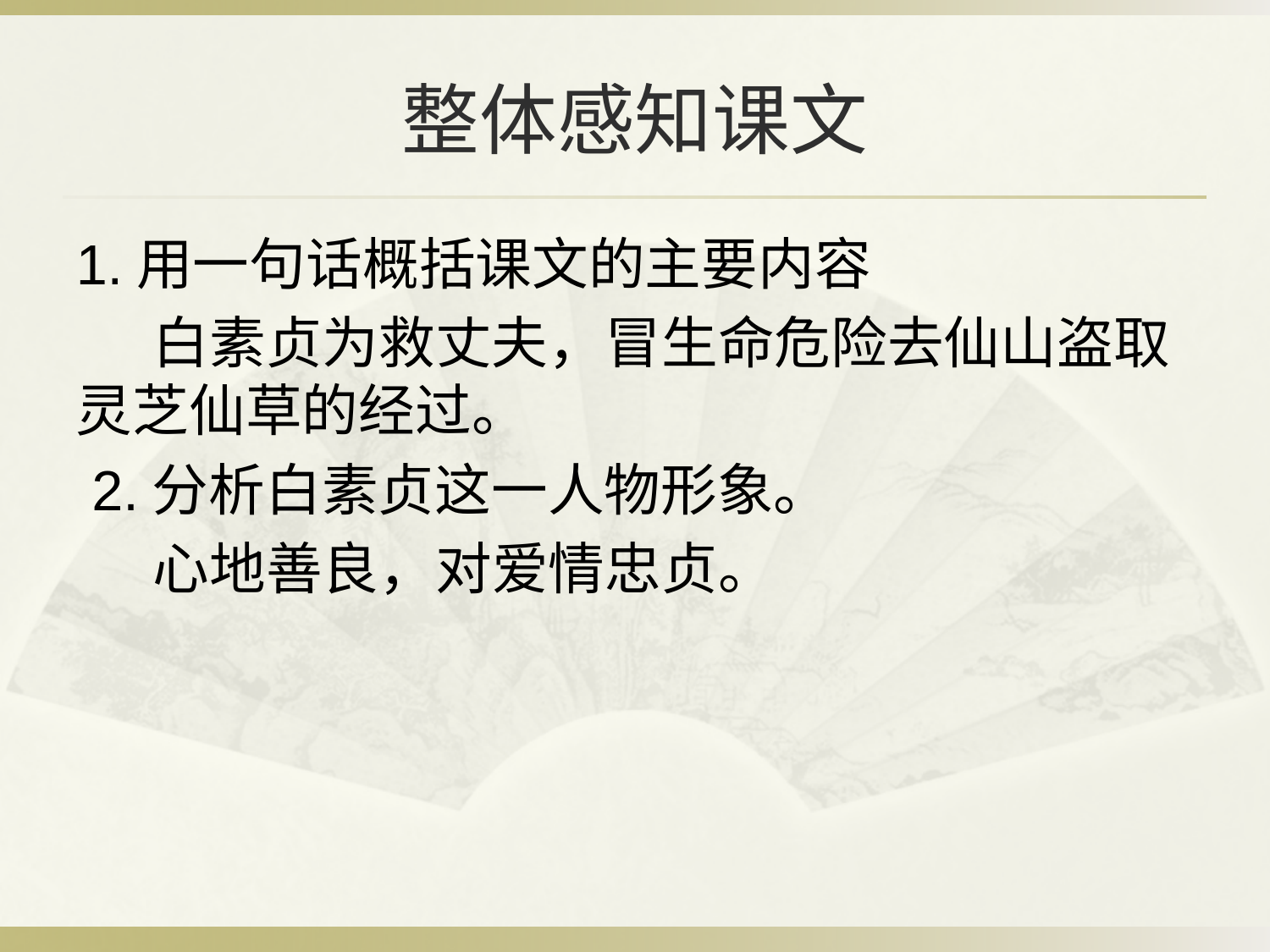

# 整体感知课文
1.用一句话概括课文的主要内容
     白素贞为救丈夫，冒生命危险去仙山盗取灵芝仙草的经过。
 2.分析白素贞这一人物形象。
     心地善良，对爱情忠贞。